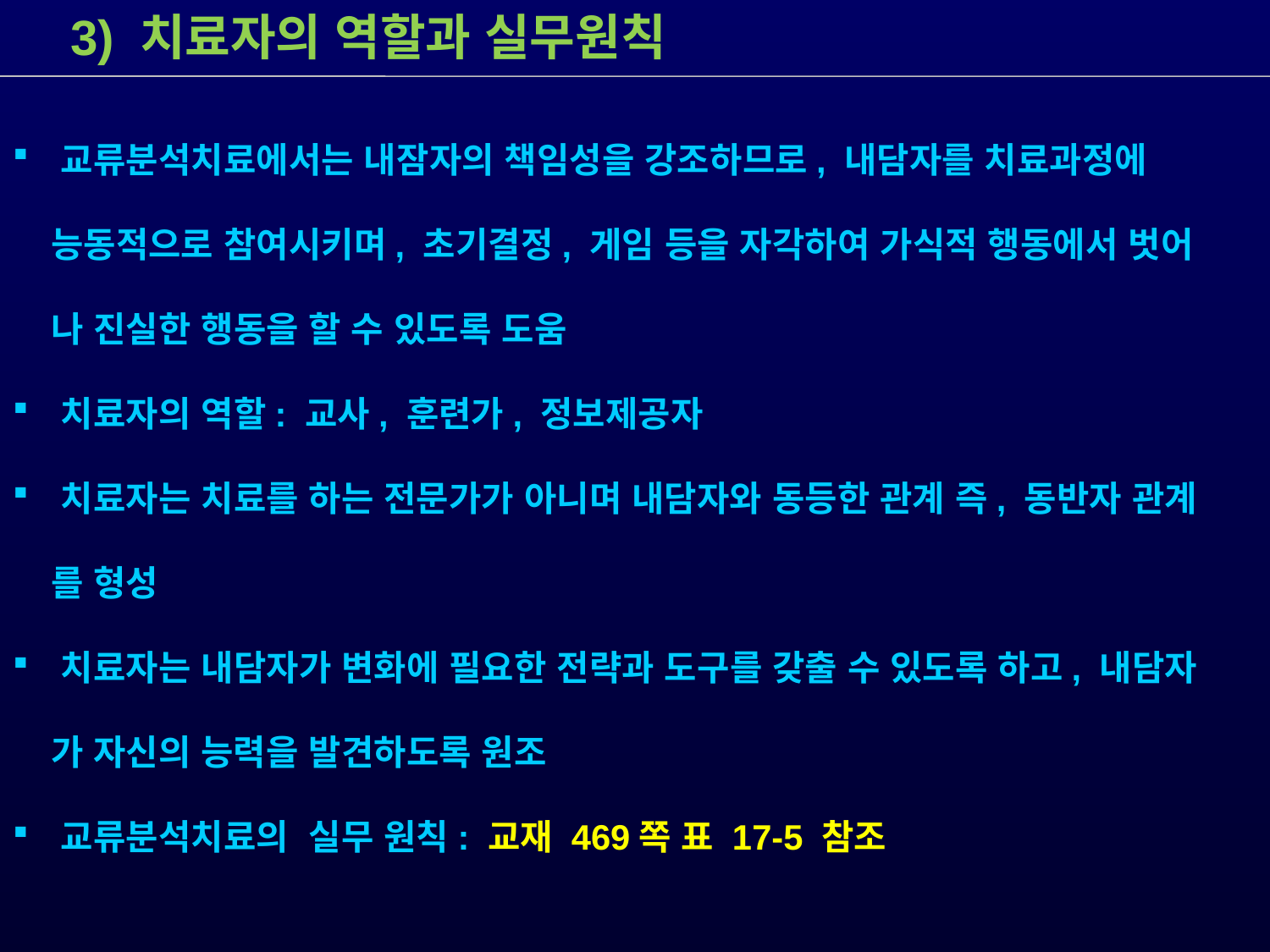

3) 치료자의 역할과 실무원칙

 교류분석치료에서는 내잠자의 책임성을 강조하므로, 내담자를 치료과정에
   능동적으로 참여시키며, 초기결정, 게임 등을 자각하여 가식적 행동에서 벗어
   나 진실한 행동을 할 수 있도록 도움
 치료자의 역할: 교사, 훈련가, 정보제공자
 치료자는 치료를 하는 전문가가 아니며 내담자와 동등한 관계 즉, 동반자 관계
   를 형성
 치료자는 내담자가 변화에 필요한 전략과 도구를 갖출 수 있도록 하고, 내담자
   가 자신의 능력을 발견하도록 원조
 교류분석치료의  실무 원칙: 교재 469쪽 표 17-5 참조